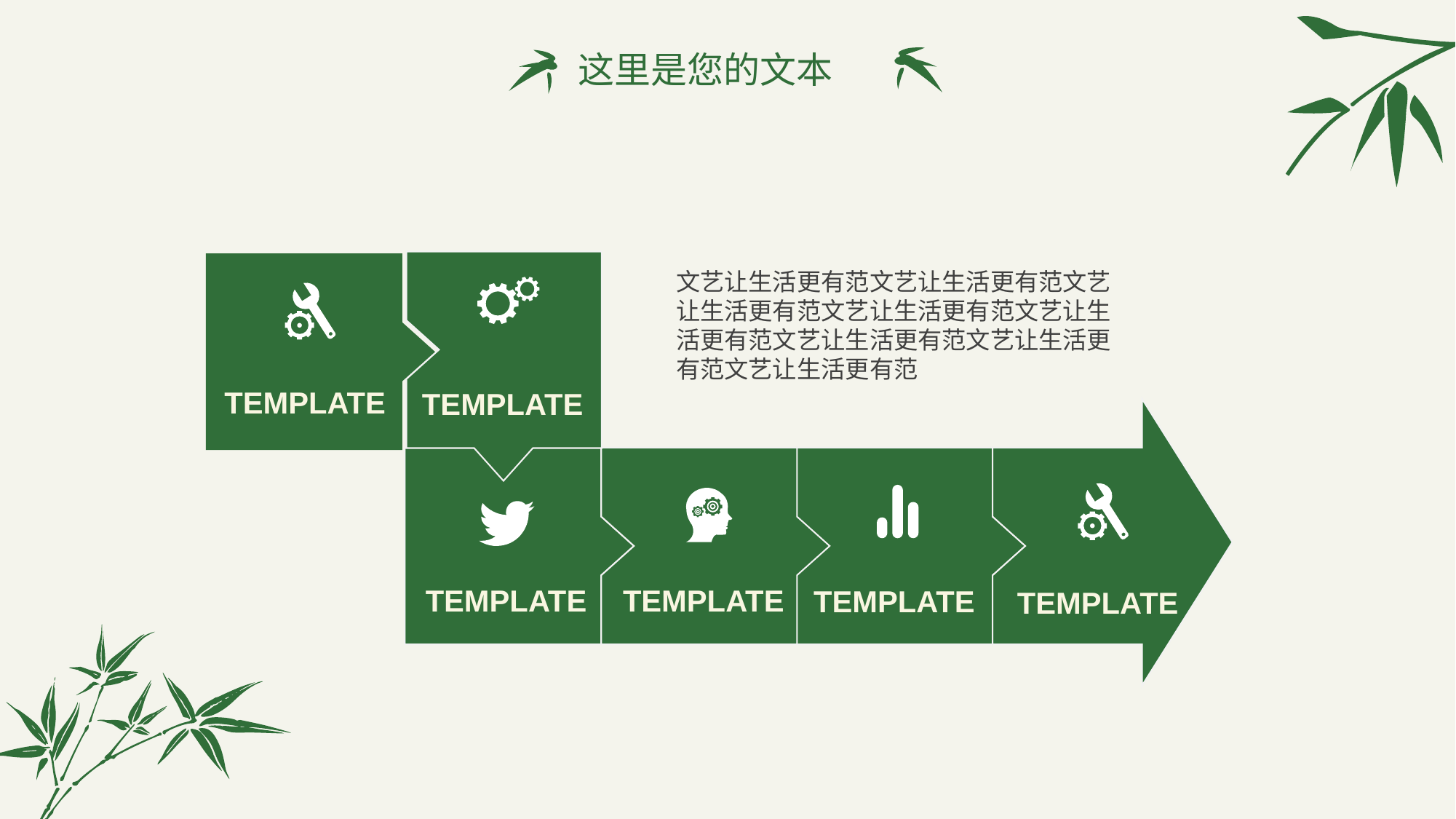

这里是您的文本

文艺让生活更有范文艺让生活更有范文艺让生活更有范文艺让生活更有范文艺让生活更有范文艺让生活更有范文艺让生活更有范文艺让生活更有范

TEMPLATE
TEMPLATE
TEMPLATE

TEMPLATE
TEMPLATE
TEMPLATE
TEMPLATE